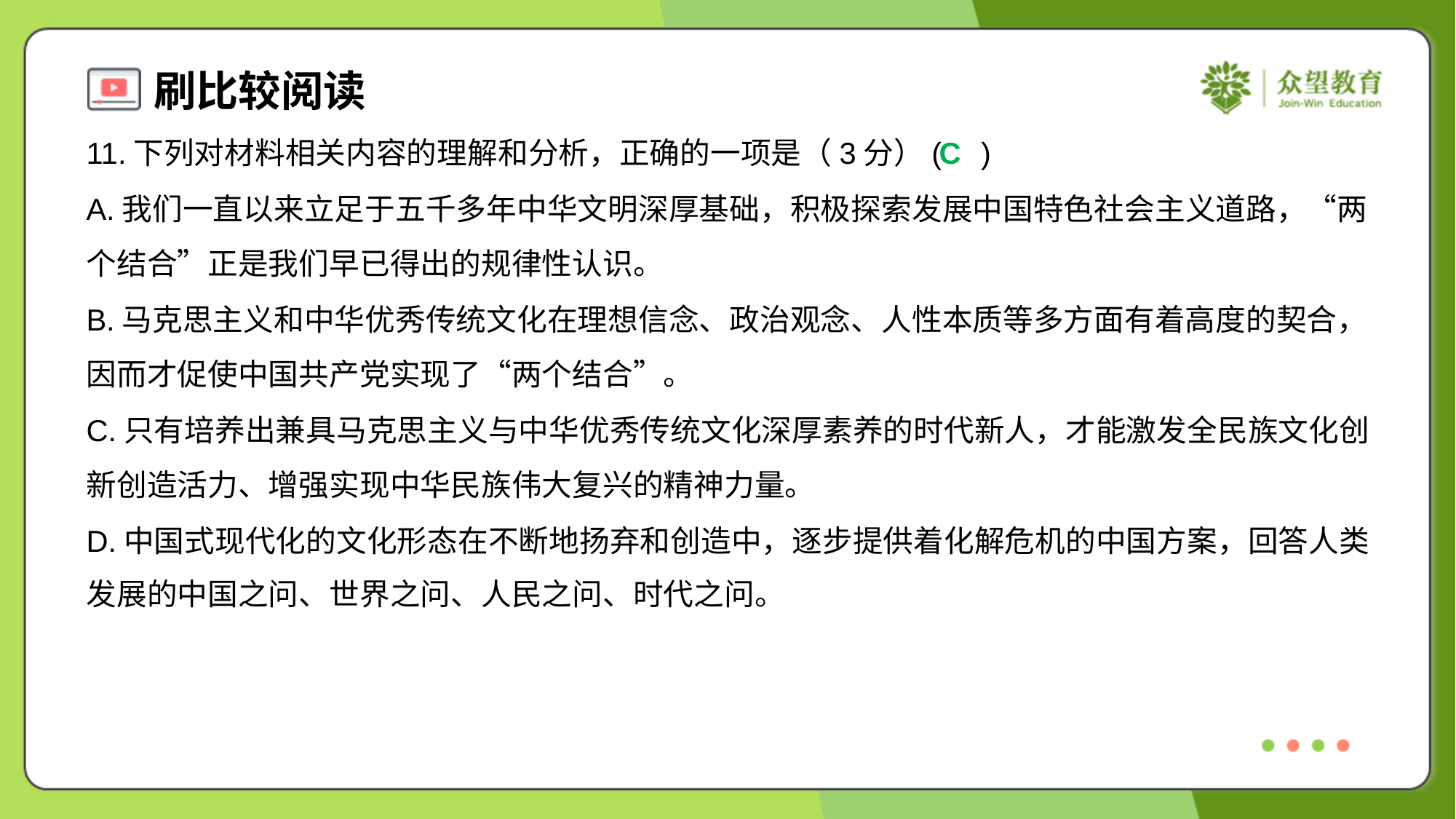

11.下列对材料相关内容的理解和分析，正确的一项是（3分）(     )
C
A.我们一直以来立足于五千多年中华文明深厚基础，积极探索发展中国特色社会主义道路，“两
个结合”正是我们早已得出的规律性认识。
B.马克思主义和中华优秀传统文化在理想信念、政治观念、人性本质等多方面有着高度的契合，
因而才促使中国共产党实现了“两个结合”。
C.只有培养出兼具马克思主义与中华优秀传统文化深厚素养的时代新人，才能激发全民族文化创
新创造活力、增强实现中华民族伟大复兴的精神力量。
D.中国式现代化的文化形态在不断地扬弃和创造中，逐步提供着化解危机的中国方案，回答人类
发展的中国之问、世界之问、人民之问、时代之问。